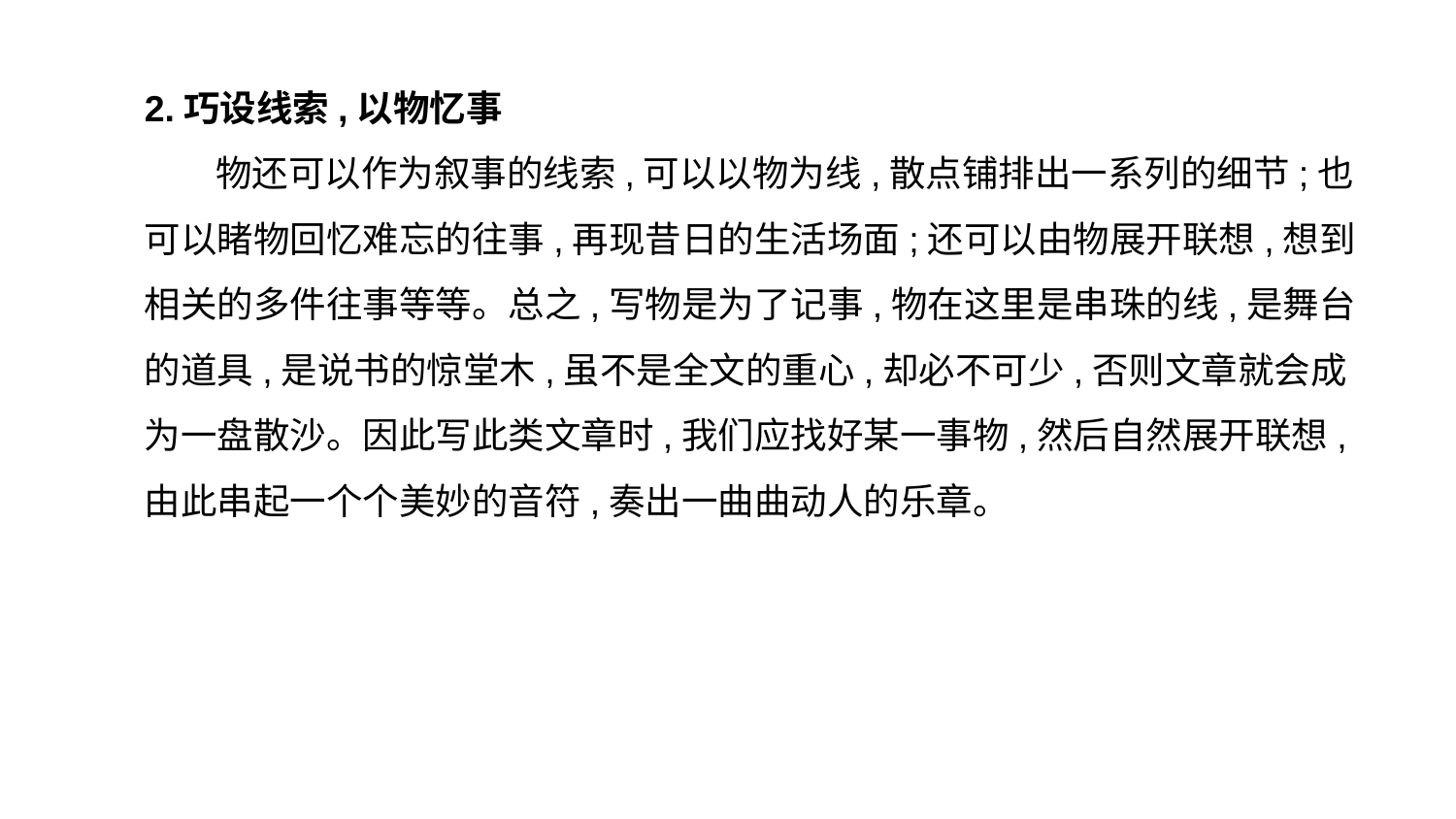

2.巧设线索,以物忆事
物还可以作为叙事的线索,可以以物为线,散点铺排出一系列的细节;也可以睹物回忆难忘的往事,再现昔日的生活场面;还可以由物展开联想,想到相关的多件往事等等。总之,写物是为了记事,物在这里是串珠的线,是舞台的道具,是说书的惊堂木,虽不是全文的重心,却必不可少,否则文章就会成为一盘散沙。因此写此类文章时,我们应找好某一事物,然后自然展开联想,由此串起一个个美妙的音符,奏出一曲曲动人的乐章。